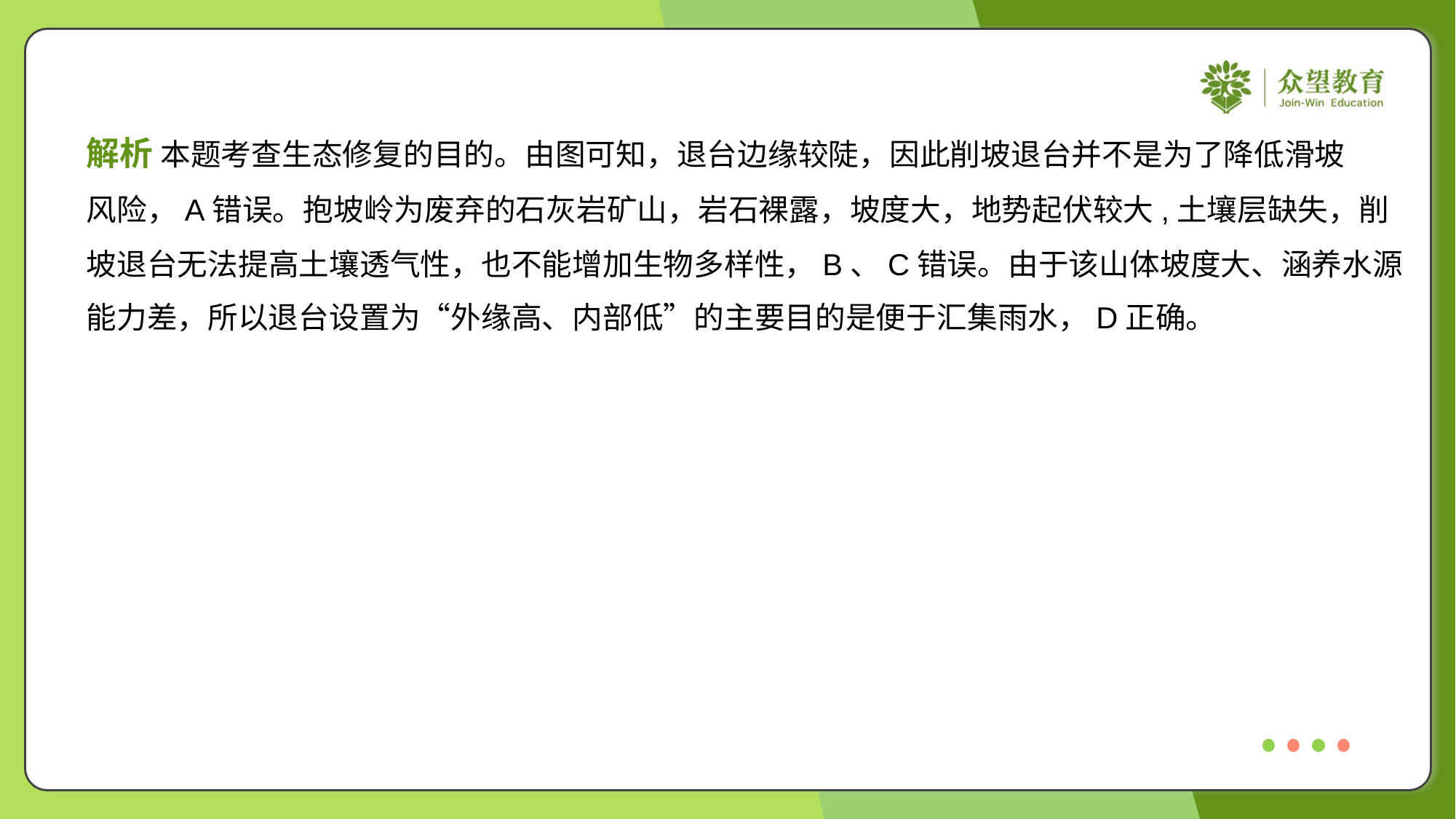

解析 本题考查生态修复的目的。由图可知，退台边缘较陡，因此削坡退台并不是为了降低滑坡
风险，A错误。抱坡岭为废弃的石灰岩矿山，岩石裸露，坡度大，地势起伏较大,土壤层缺失，削
坡退台无法提高土壤透气性，也不能增加生物多样性，B、C错误。由于该山体坡度大、涵养水源
能力差，所以退台设置为“外缘高、内部低”的主要目的是便于汇集雨水，D正确。